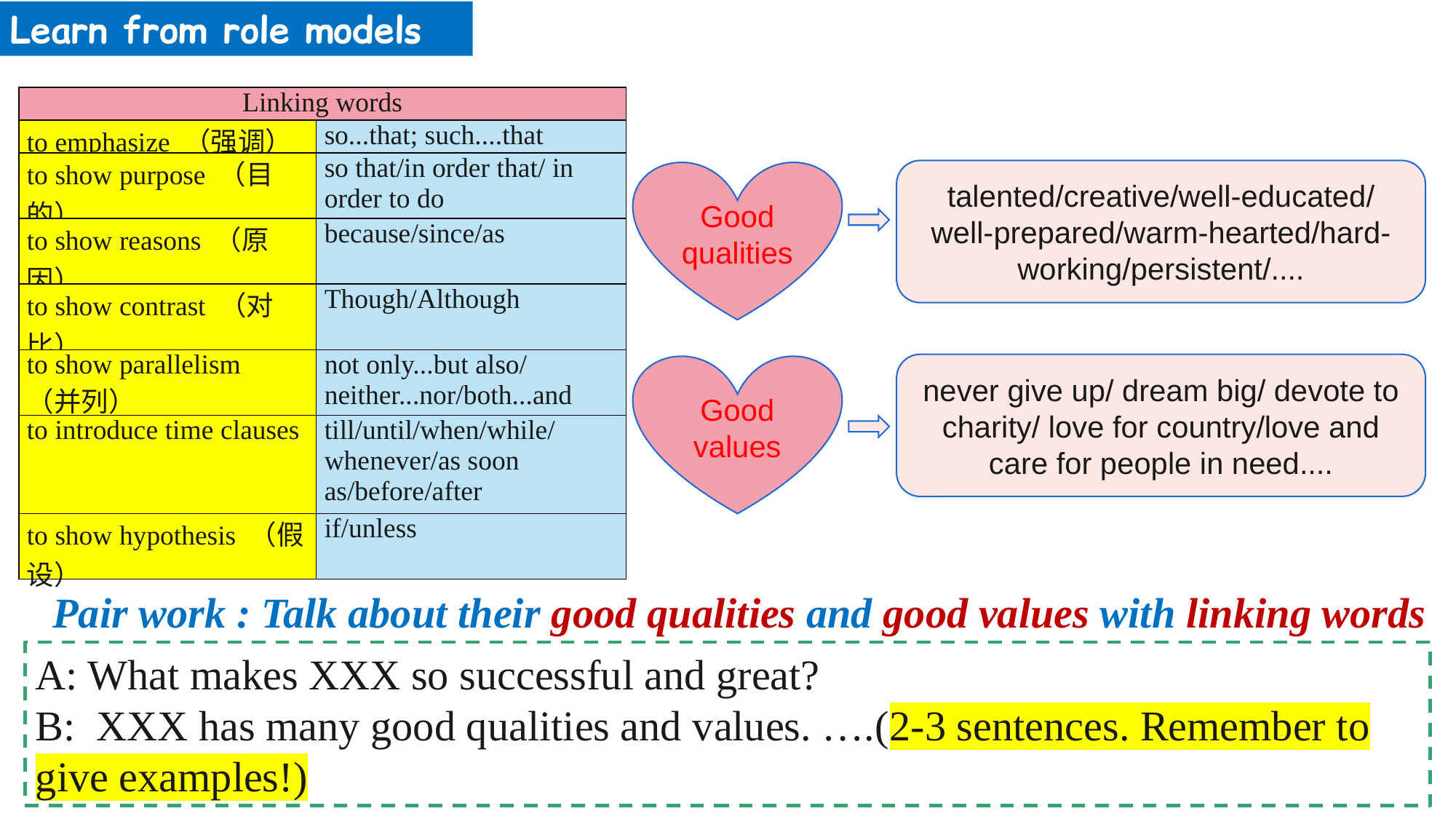

Learn from role models
| Linking words |  |
| --- | --- |
| to emphasize （强调） | so...that; such....that |
| to show purpose （目的） | so that/in order that/ in order to do |
| to show reasons （原因） | because/since/as |
| to show contrast （对比） | Though/Although |
| to show parallelism （并列） | not only...but also/ neither...nor/both...and |
| to introduce time clauses | till/until/when/while/ whenever/as soon as/before/after |
| to show hypothesis （假设） | if/unless |
Good qualities
talented/creative/well-educated/
well-prepared/warm-hearted/hard-working/persistent/....

Good values
never give up/ dream big/ devote to charity/ love for country/love and care for people in need....

Pair work : Talk about their good qualities and good values with linking words
A: What makes XXX so successful and great?
B:  XXX has many good qualities and values. ….(2-3 sentences. Remember to give examples!)